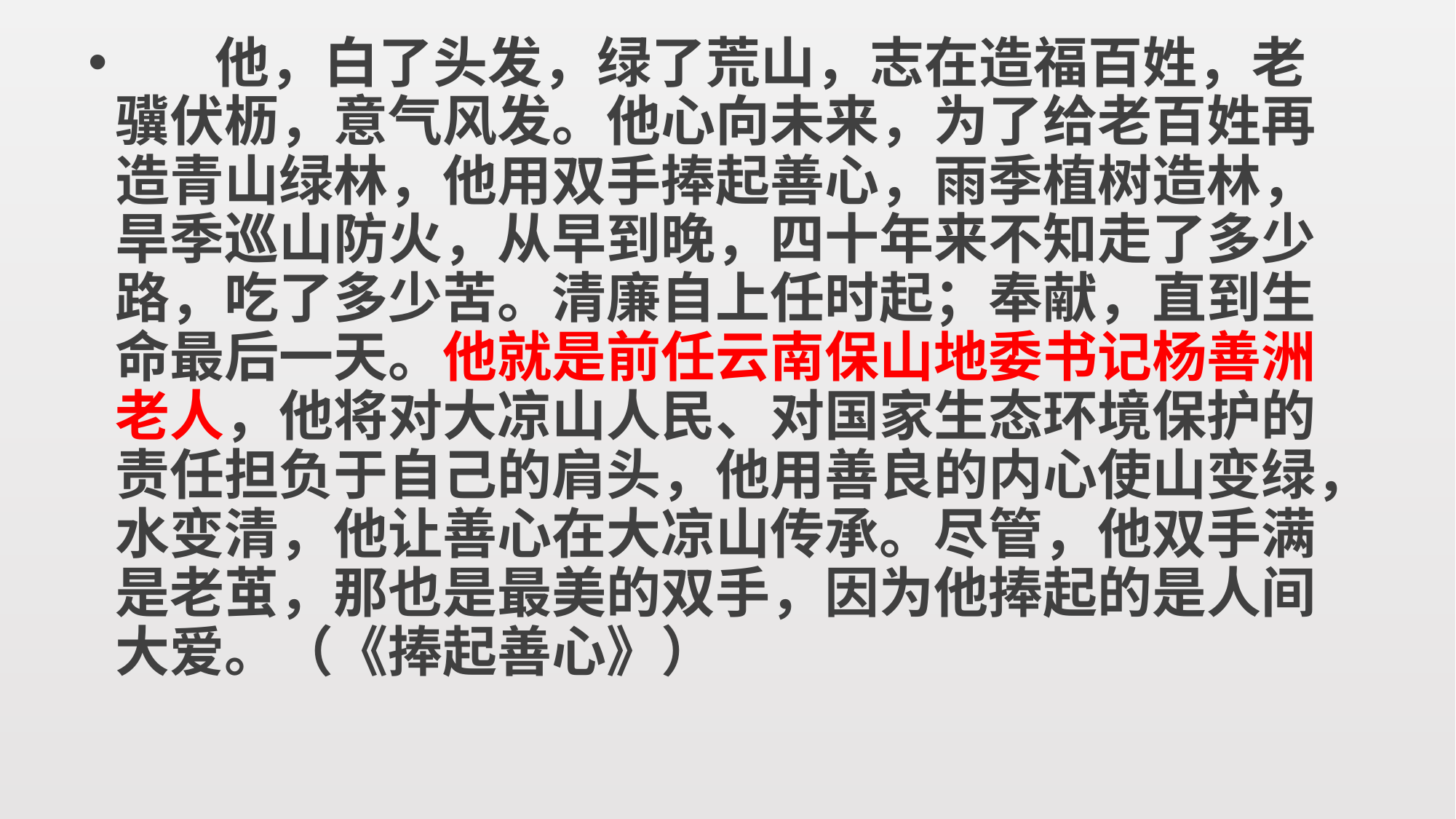

他，白了头发，绿了荒山，志在造福百姓，老骥伏枥，意气风发。他心向未来，为了给老百姓再造青山绿林，他用双手捧起善心，雨季植树造林，旱季巡山防火，从早到晚，四十年来不知走了多少路，吃了多少苦。清廉自上任时起；奉献，直到生命最后一天。他就是前任云南保山地委书记杨善洲老人，他将对大凉山人民、对国家生态环境保护的责任担负于自己的肩头，他用善良的内心使山变绿，水变清，他让善心在大凉山传承。尽管，他双手满是老茧，那也是最美的双手，因为他捧起的是人间大爱。（《捧起善心》）